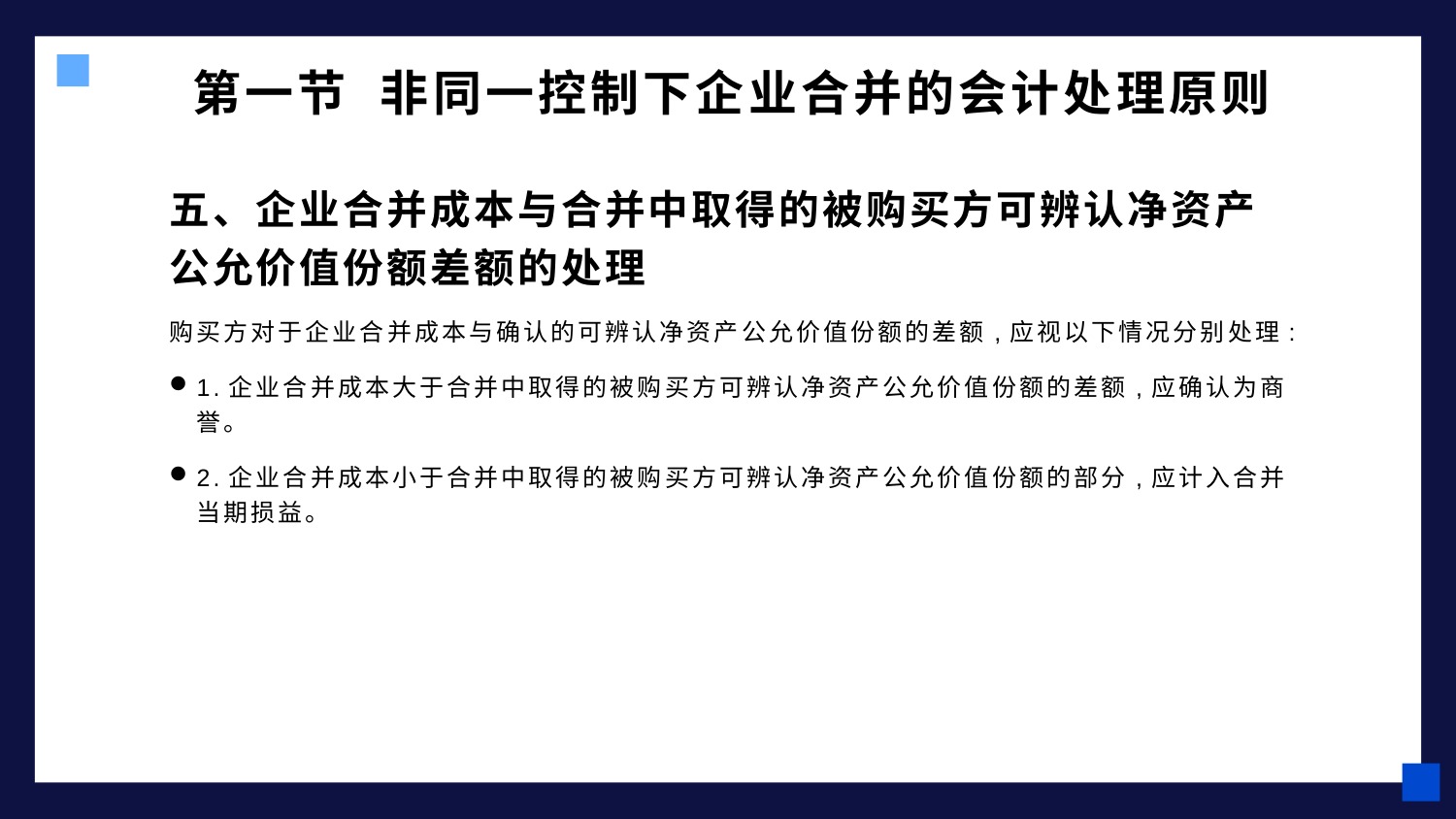

# 第一节  非同一控制下企业合并的会计处理原则
五、企业合并成本与合并中取得的被购买方可辨认净资产公允价值份额差额的处理
购买方对于企业合并成本与确认的可辨认净资产公允价值份额的差额,应视以下情况分别处理:
1.企业合并成本大于合并中取得的被购买方可辨认净资产公允价值份额的差额,应确认为商誉。
2.企业合并成本小于合并中取得的被购买方可辨认净资产公允价值份额的部分,应计入合并当期损益。